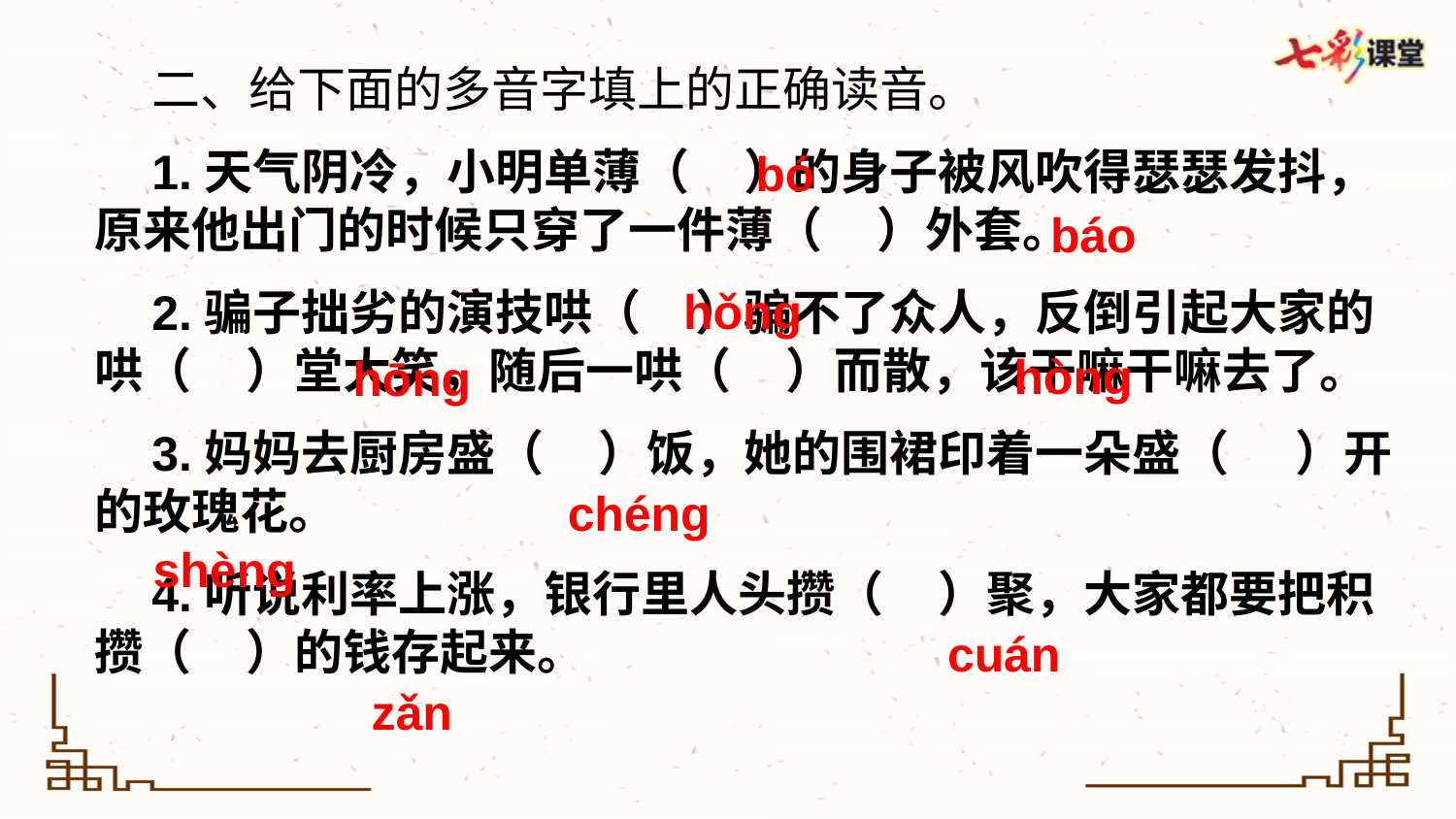

二、给下面的多音字填上的正确读音。
1.天气阴冷，小明单薄（     ）的身子被风吹得瑟瑟发抖，原来他出门的时候只穿了一件薄（     ）外套。
2.骗子拙劣的演技哄（     ）骗不了众人，反倒引起大家的哄（     ）堂大笑，随后一哄（     ）而散，该干嘛干嘛去了。
3.妈妈去厨房盛（     ）饭，她的围裙印着一朵盛（      ）开的玫瑰花。
4.听说利率上涨，银行里人头攒（     ）聚，大家都要把积攒（     ）的钱存起来。
bó
báo
hǒng
hòng
hōng
chéng
shèng
cuán
zǎn